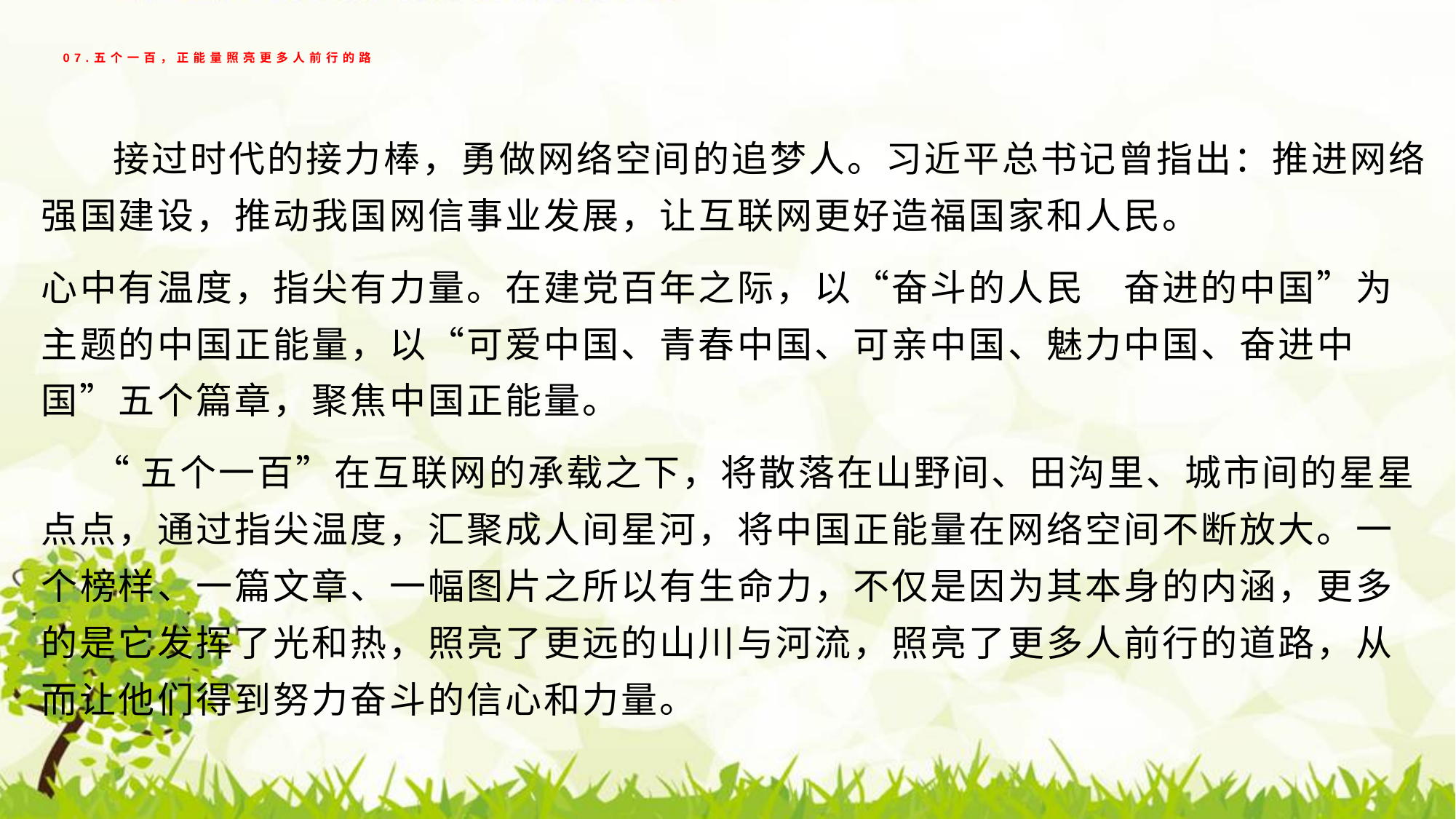

# 07.五个一百，正能量照亮更多人前行的路
      接过时代的接力棒，勇做网络空间的追梦人。习近平总书记曾指出：推进网络强国建设，推动我国网信事业发展，让互联网更好造福国家和人民。
心中有温度，指尖有力量。在建党百年之际，以“奋斗的人民　奋进的中国”为主题的中国正能量，以“可爱中国、青春中国、可亲中国、魅力中国、奋进中国”五个篇章，聚焦中国正能量。
     “五个一百”在互联网的承载之下，将散落在山野间、田沟里、城市间的星星点点，通过指尖温度，汇聚成人间星河，将中国正能量在网络空间不断放大。一个榜样、一篇文章、一幅图片之所以有生命力，不仅是因为其本身的内涵，更多的是它发挥了光和热，照亮了更远的山川与河流，照亮了更多人前行的道路，从而让他们得到努力奋斗的信心和力量。